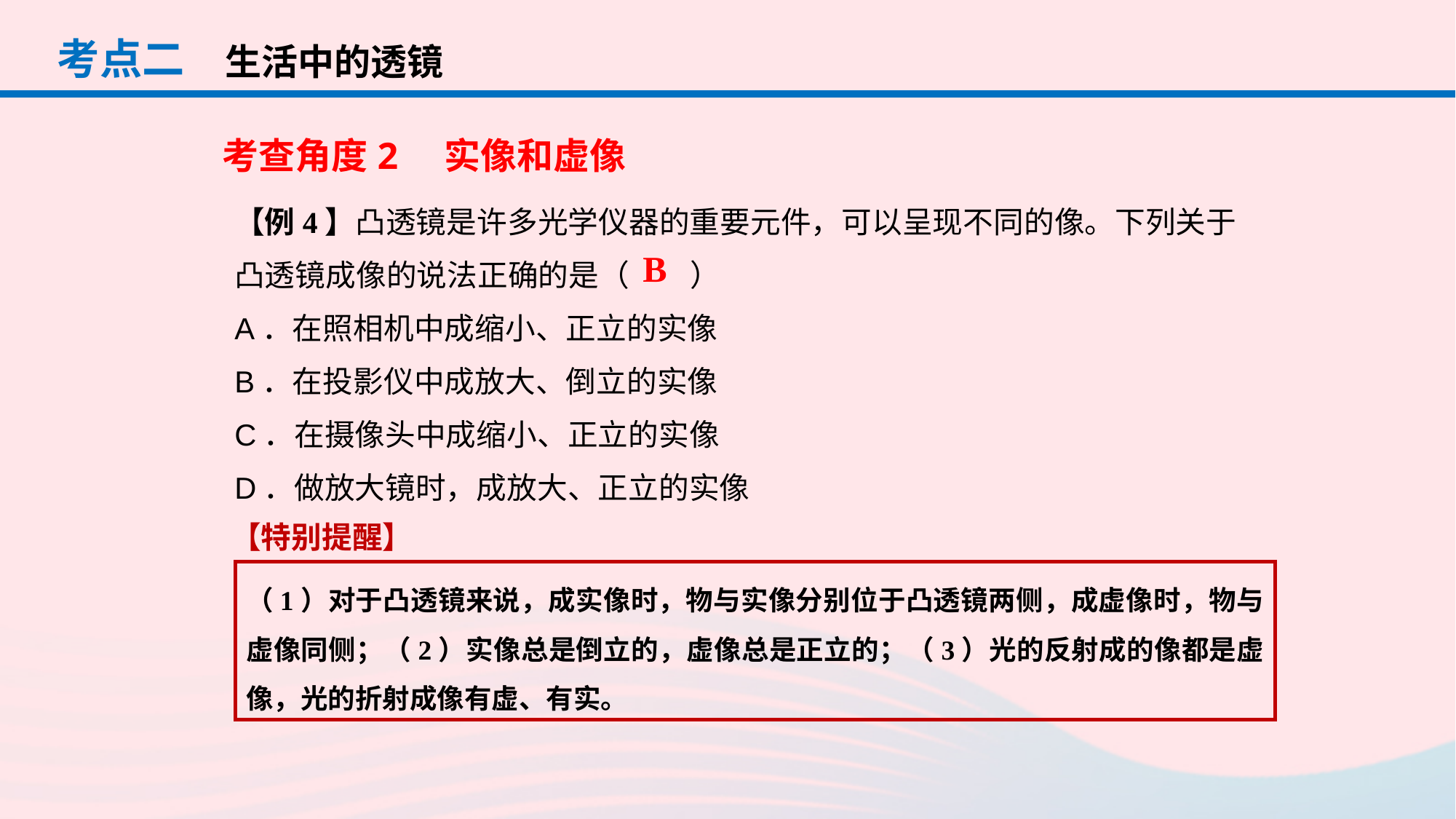

考点二
生活中的透镜
考查角度2　实像和虚像
【例4】凸透镜是许多光学仪器的重要元件，可以呈现不同的像。下列关于凸透镜成像的说法正确的是（　　）
A．在照相机中成缩小、正立的实像
B．在投影仪中成放大、倒立的实像
C．在摄像头中成缩小、正立的实像
D．做放大镜时，成放大、正立的实像

B
【特别提醒】
（1）对于凸透镜来说，成实像时，物与实像分别位于凸透镜两侧，成虚像时，物与虚像同侧；（2）实像总是倒立的，虚像总是正立的；（3）光的反射成的像都是虚像，光的折射成像有虚、有实。